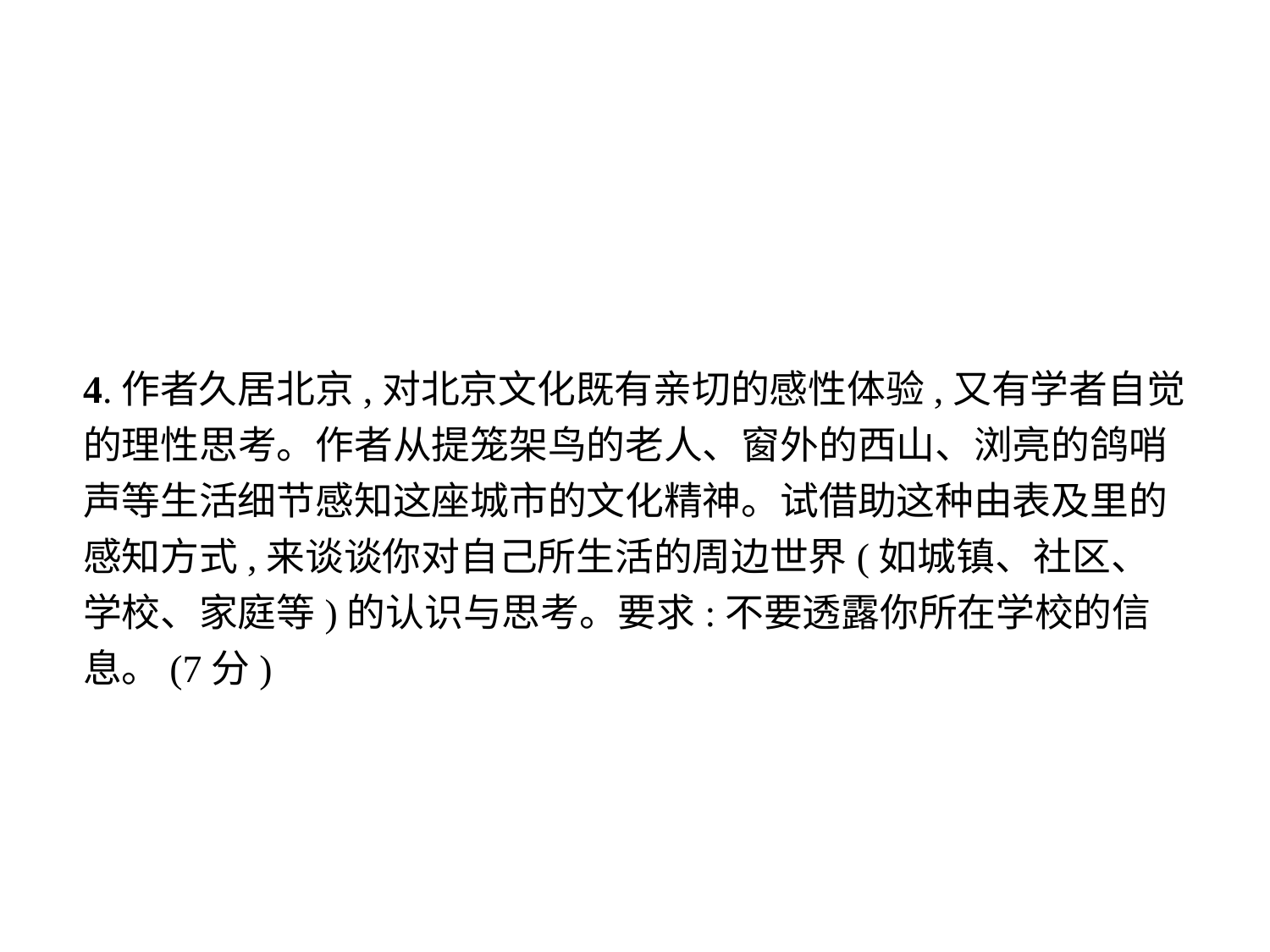

4.作者久居北京,对北京文化既有亲切的感性体验,又有学者自觉的理性思考。作者从提笼架鸟的老人、窗外的西山、浏亮的鸽哨声等生活细节感知这座城市的文化精神。试借助这种由表及里的感知方式,来谈谈你对自己所生活的周边世界(如城镇、社区、学校、家庭等)的认识与思考。要求:不要透露你所在学校的信息。(7分)
-21-